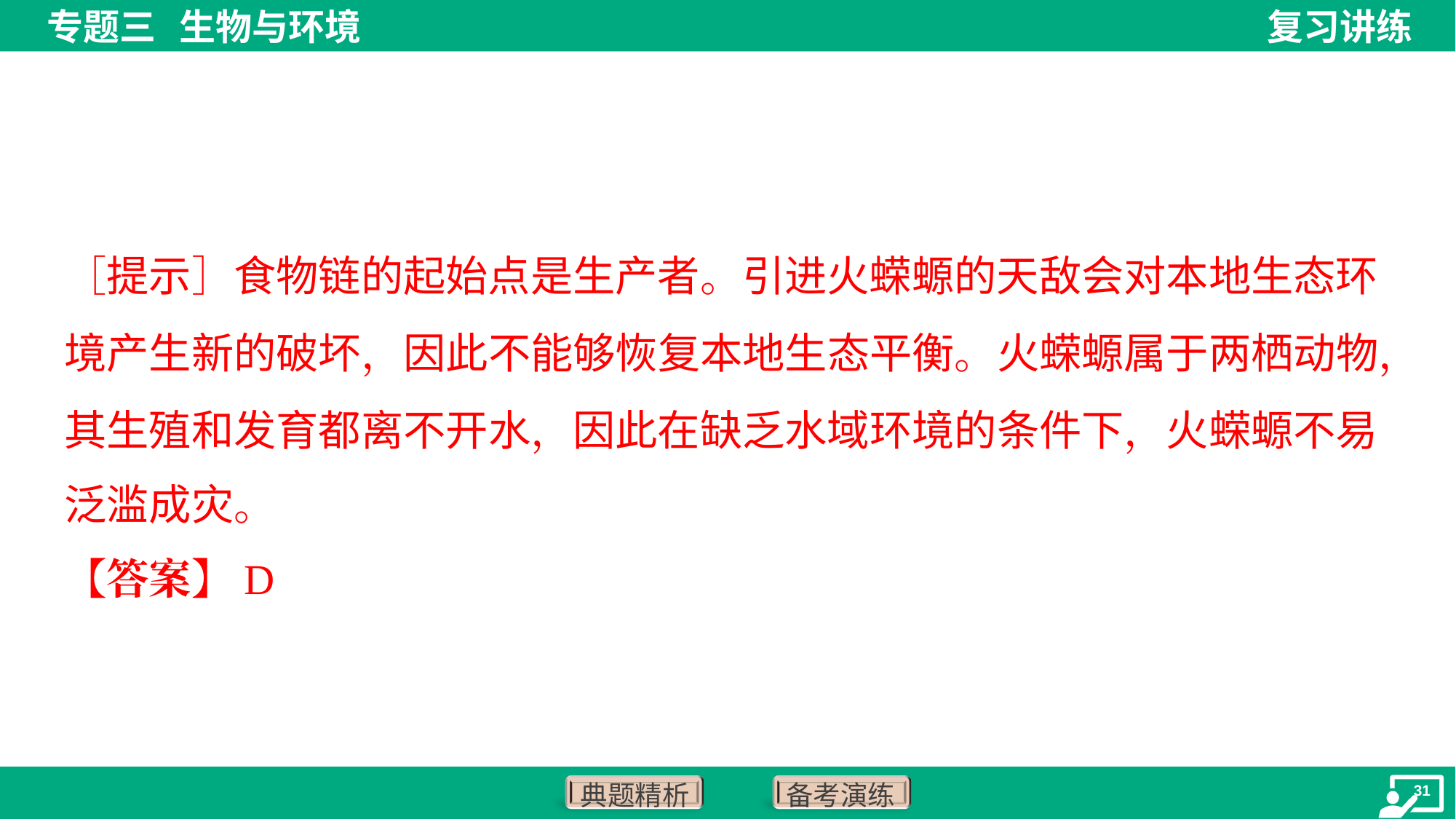

［提示］食物链的起始点是生产者。引进火蝾螈的天敌会对本地生态环
境产生新的破坏，因此不能够恢复本地生态平衡。火蝾螈属于两栖动物，
其生殖和发育都离不开水，因此在缺乏水域环境的条件下，火蝾螈不易
泛滥成灾。
【答案】D